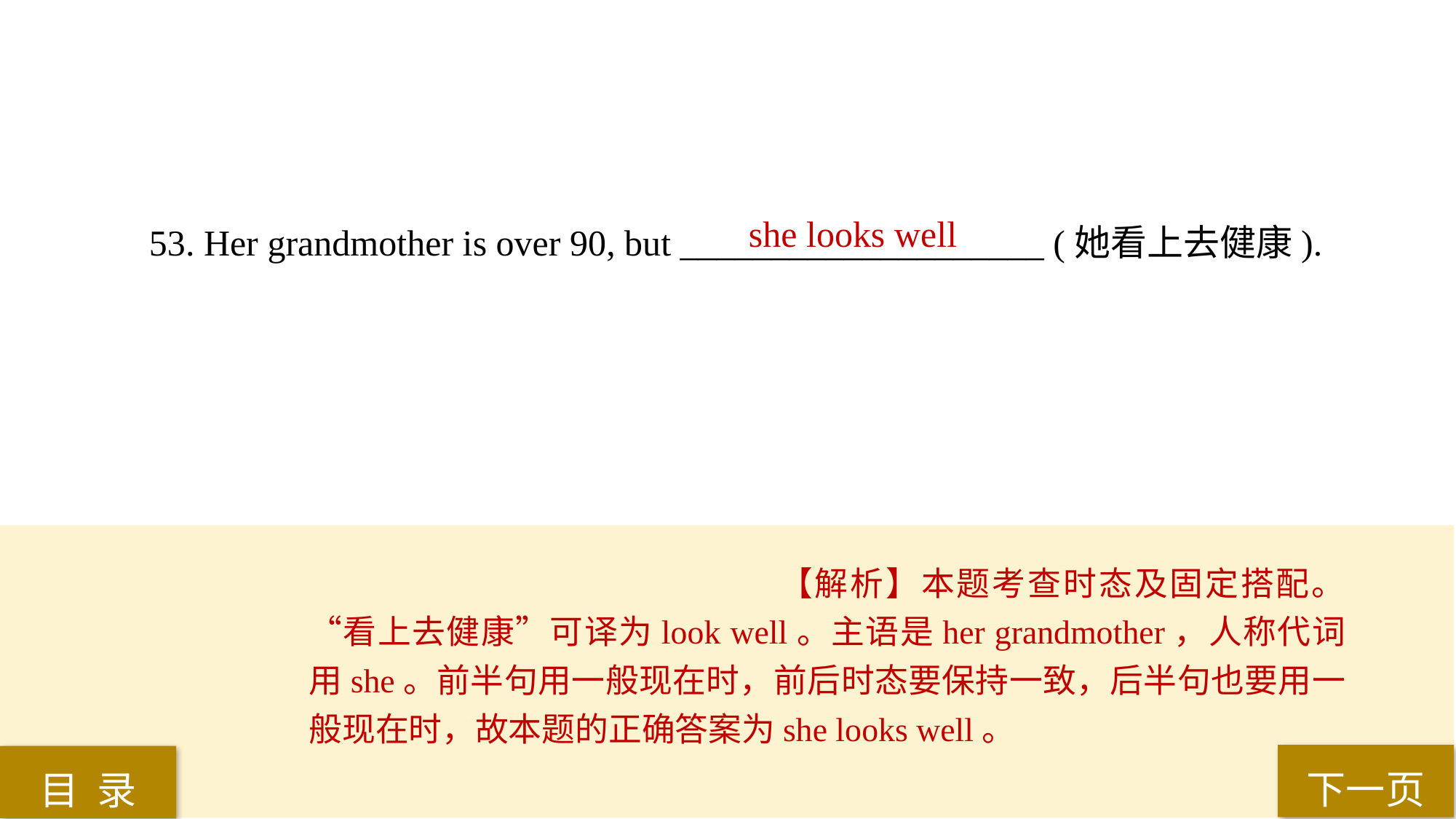

she looks well
53. Her grandmother is over 90, but ____________________ (她看上去健康).
【解析】本题考查时态及固定搭配。“看上去健康”可译为look well。主语是her grandmother，人称代词用she。前半句用一般现在时，前后时态要保持一致，后半句也要用一般现在时，故本题的正确答案为she looks well。